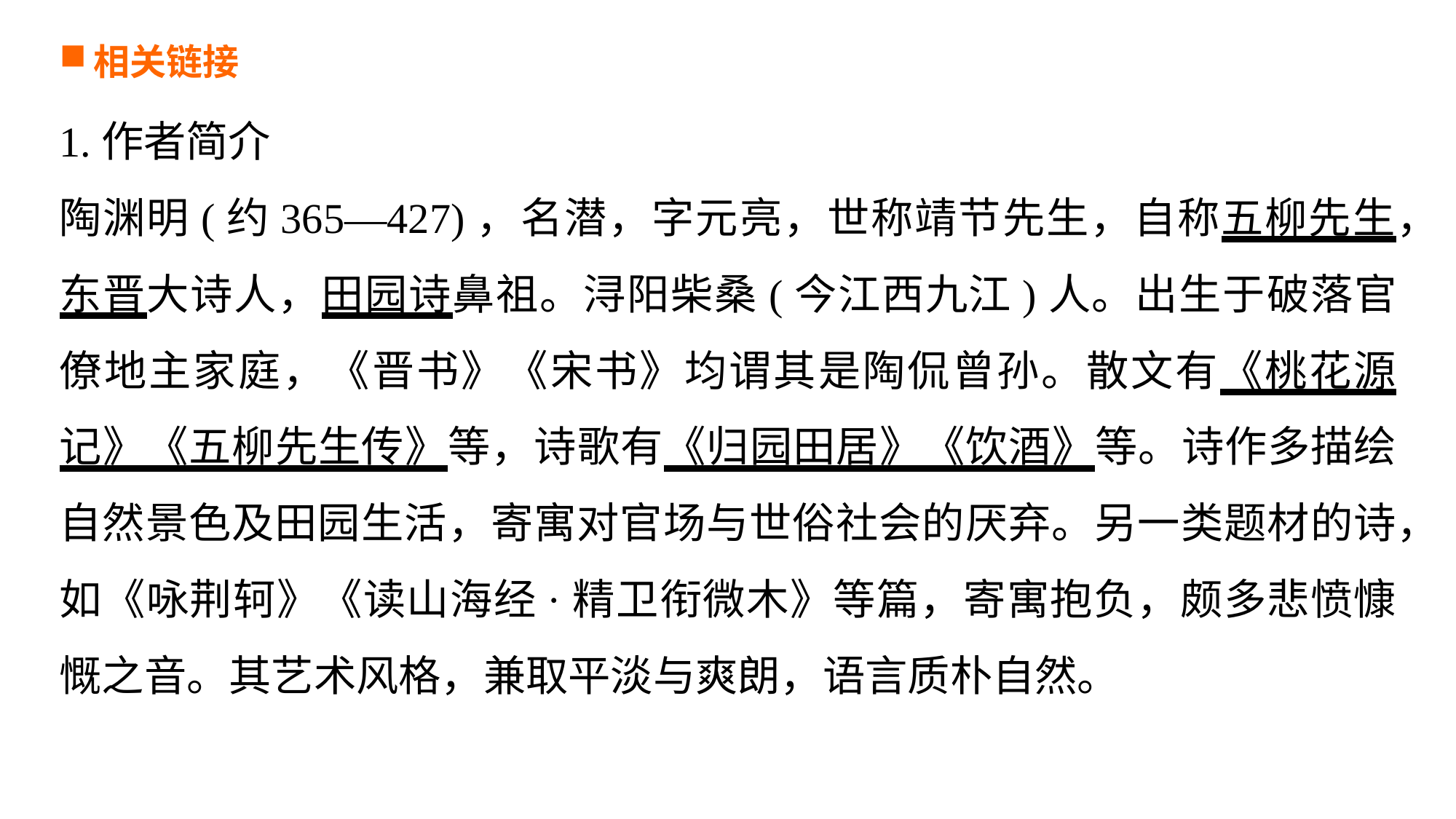

相关链接
1.作者简介
陶渊明(约365—427)，名潜，字元亮，世称靖节先生，自称五柳先生，东晋大诗人，田园诗鼻祖。浔阳柴桑(今江西九江)人。出生于破落官僚地主家庭，《晋书》《宋书》均谓其是陶侃曾孙。散文有《桃花源记》《五柳先生传》等，诗歌有《归园田居》《饮酒》等。诗作多描绘自然景色及田园生活，寄寓对官场与世俗社会的厌弃。另一类题材的诗，如《咏荆轲》《读山海经·精卫衔微木》等篇，寄寓抱负，颇多悲愤慷慨之音。其艺术风格，兼取平淡与爽朗，语言质朴自然。